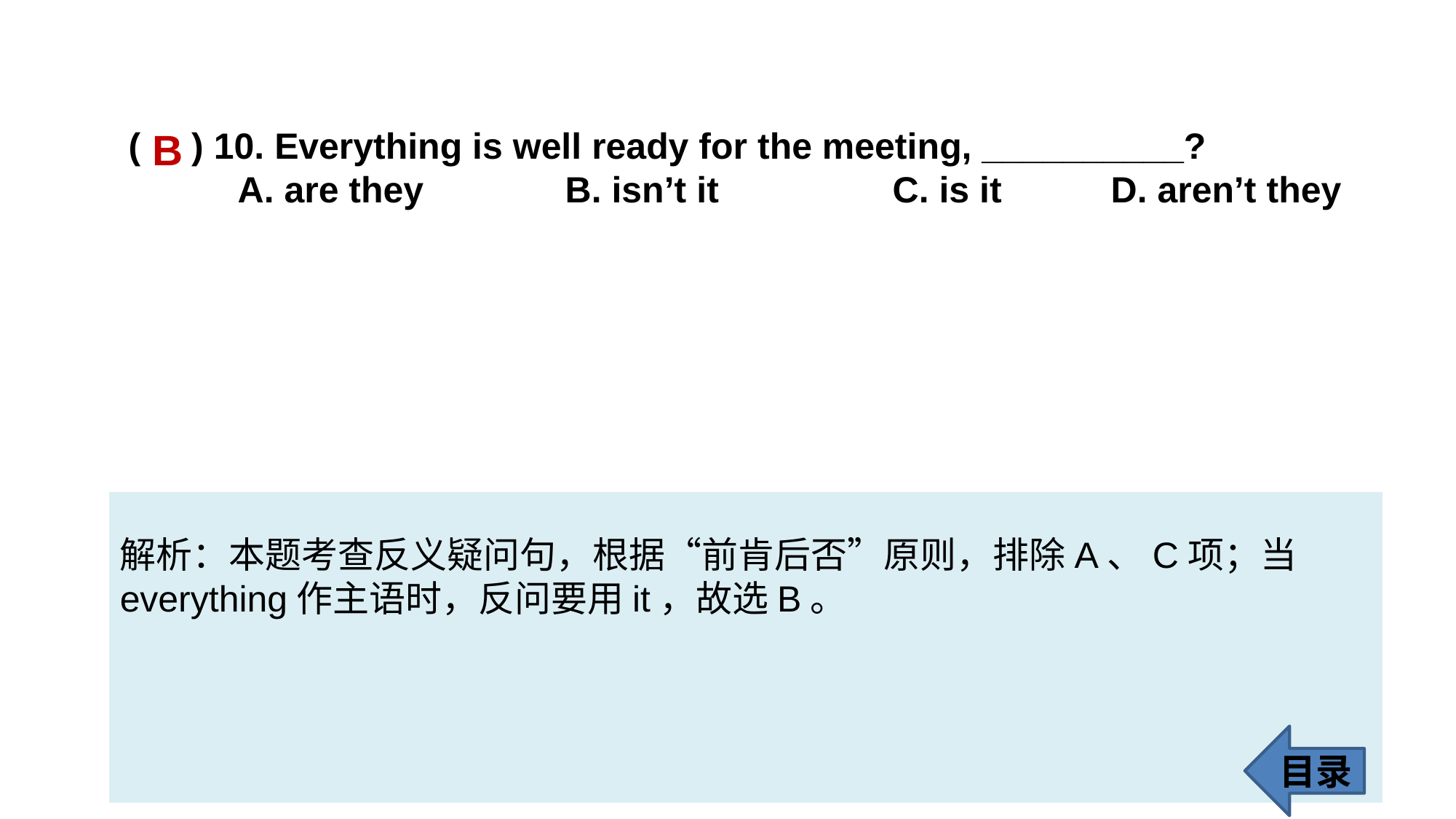

(     ) 10. Everything is well ready for the meeting, __________?
	A. are they 		B. isn’t it 		C. is it 	D. aren’t they
B

解析：本题考查反义疑问句，根据“前肯后否”原则，排除A、C项；当
everything作主语时，反问要用it，故选B。
目录
69